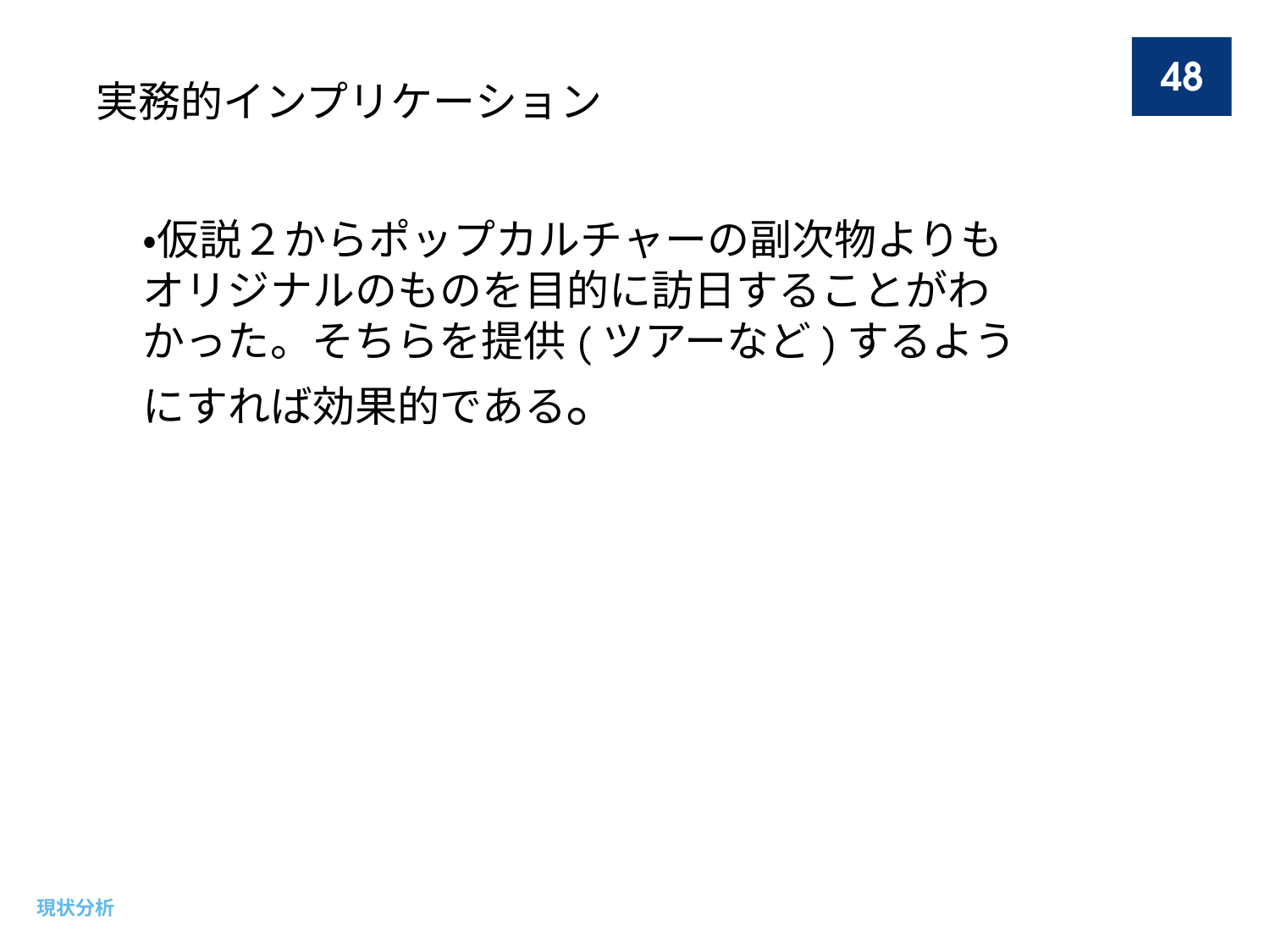

48
実務的インプリケーション
・仮説２からポップカルチャーの副次物よりもオリジナルのものを目的に訪日することがわかった。そちらを提供(ツアーなど)するようにすれば効果的である。
現状分析